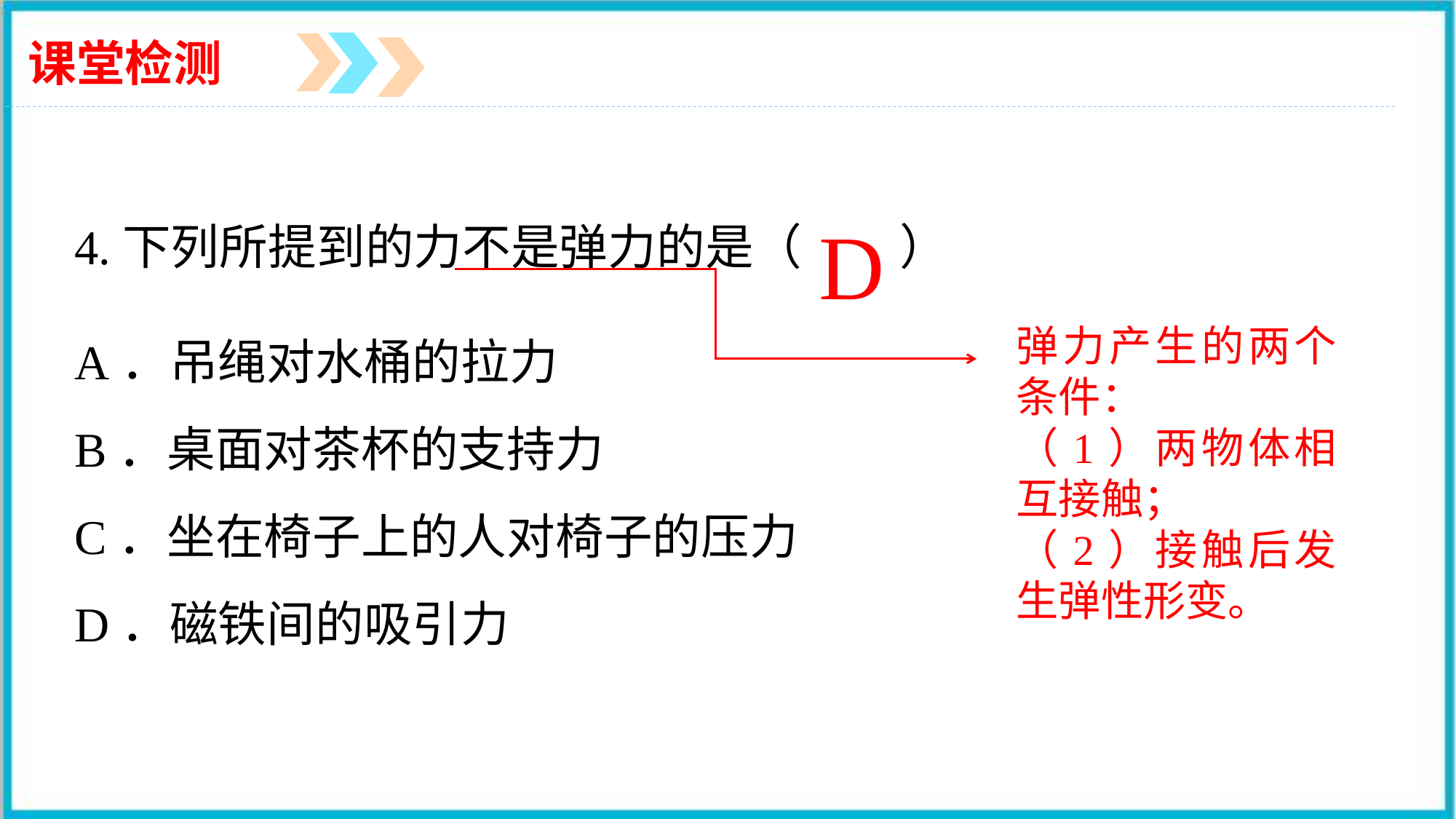

课堂检测

4.下列所提到的力不是弹力的是（　　）
A．吊绳对水桶的拉力
B．桌面对茶杯的支持力
C．坐在椅子上的人对椅子的压力
D．磁铁间的吸引力
D
弹力产生的两个条件：
（1）两物体相互接触；
（2）接触后发生弹性形变。